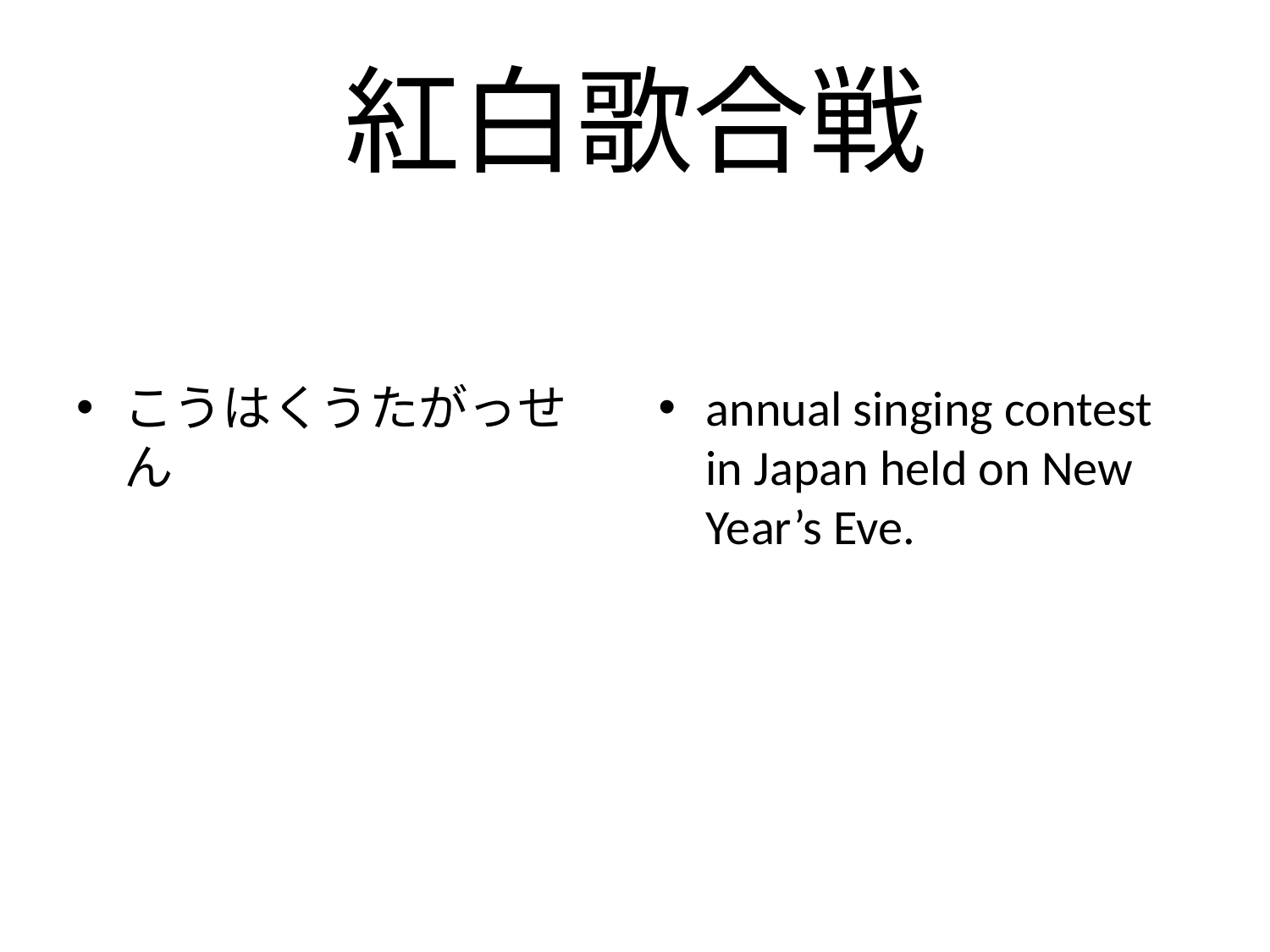

# 紅白歌合戦
こうはくうたがっせん
annual singing contest in Japan held on New Year’s Eve.